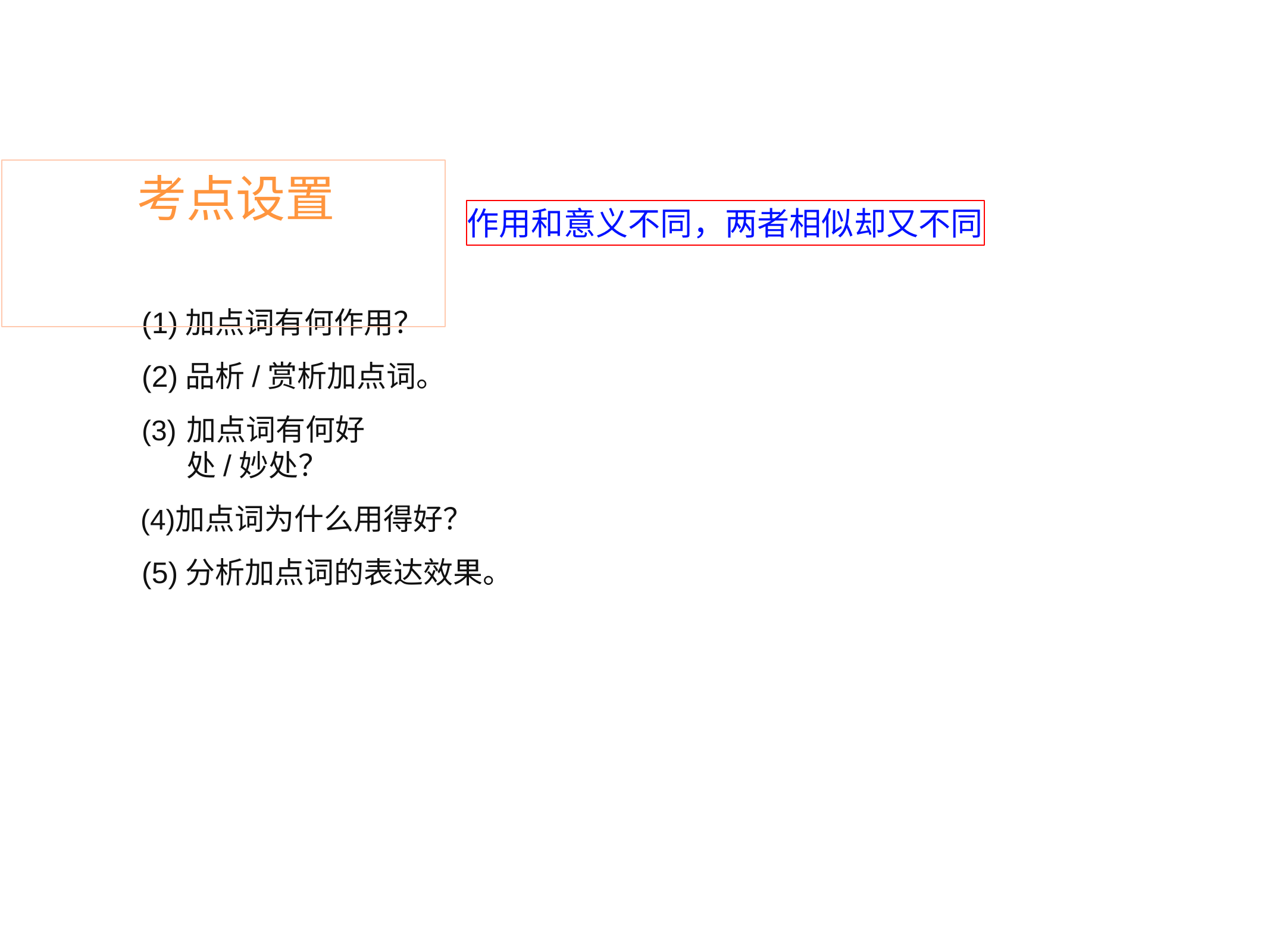

# 考点设置

作用和意义不同，两者相似却又不同
(1)加点词有何作用？  (2)品析/赏析加点词。
加点词有何好处/妙处？
加点词为什么用得好？  (5)分析加点词的表达效果。